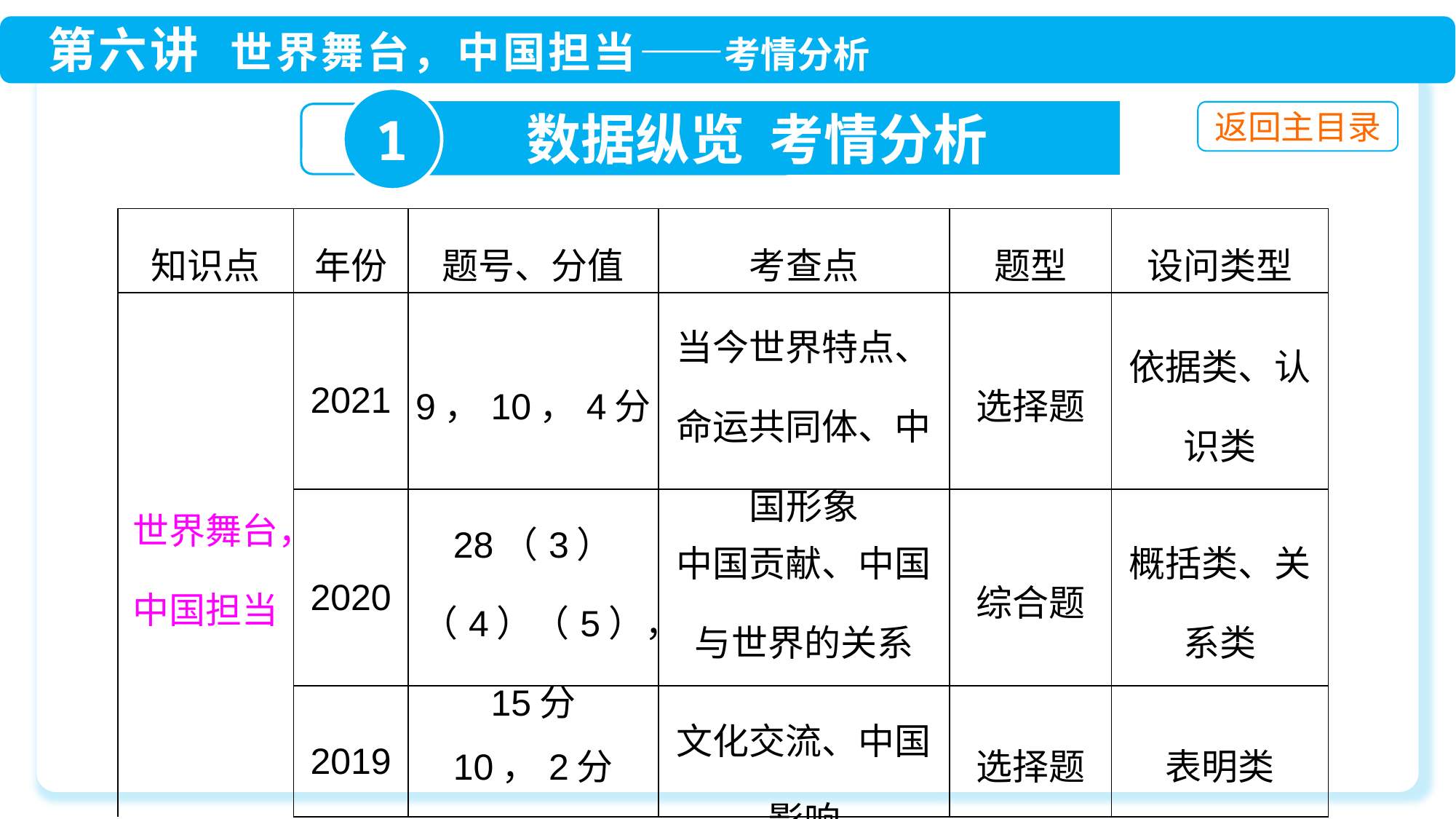

1
数据纵览  考情分析

| 知识点 | 年份 | 题号、分值 | 考查点 | 题型 | 设问类型 |
| --- | --- | --- | --- | --- | --- |
| 世界舞台， 中国担当 | 2021 | 9，10，4分 | 当今世界特点、命运共同体、中国形象 | 选择题 | 依据类、认识类 |
|  | 2020 | 28（3）（4）（5），15分 | 中国贡献、中国与世界的关系 | 综合题 | 概括类、关系类 |
|  | 2019 | 10，2分 | 文化交流、中国影响 | 选择题 | 表明类 |